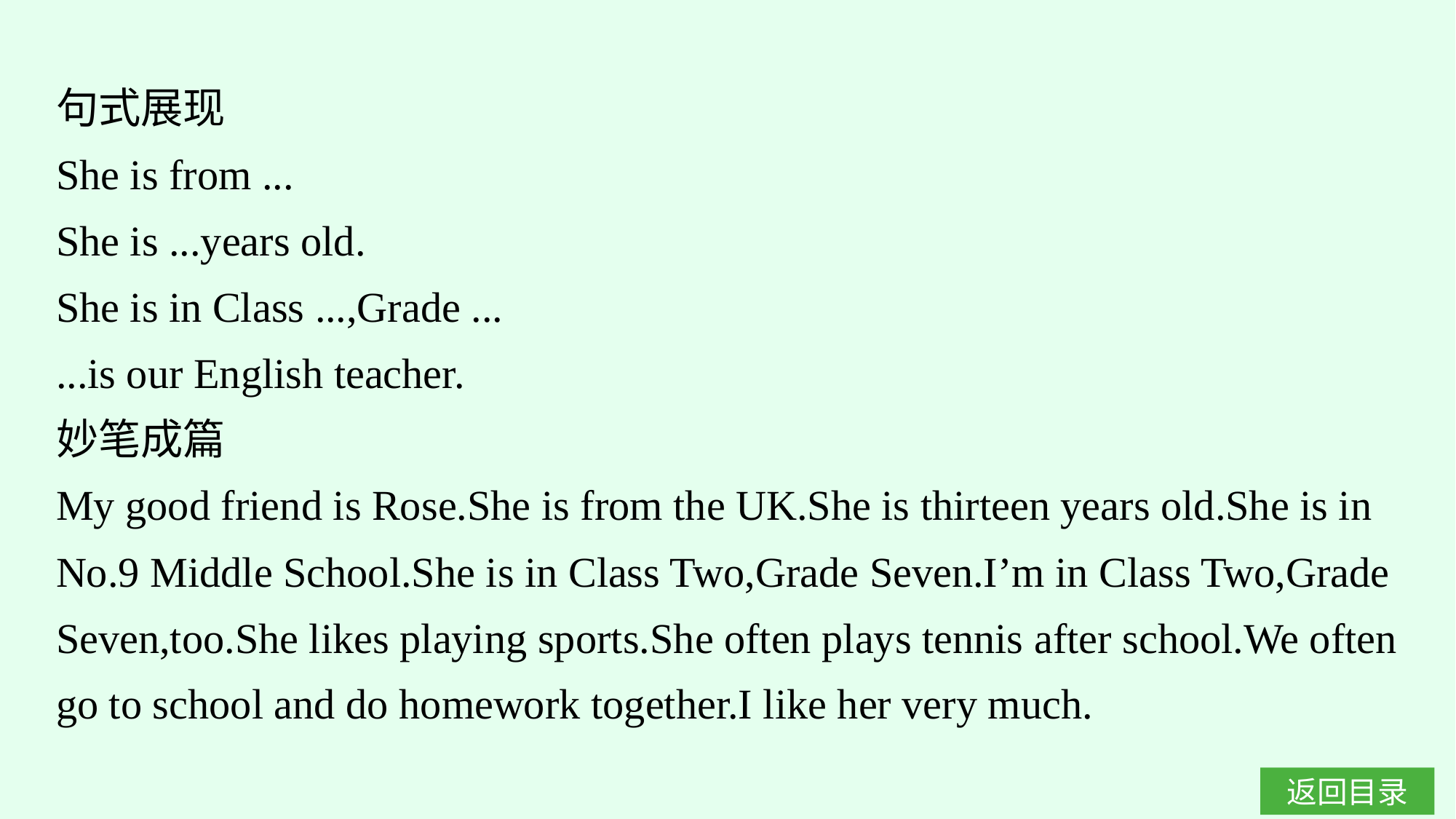

句式展现
She is from ...
She is ...years old.
She is in Class ...,Grade ...
...is our English teacher.
妙笔成篇
My good friend is Rose.She is from the UK.She is thirteen years old.She is in No.9 Middle School.She is in Class Two,Grade Seven.I’m in Class Two,Grade Seven,too.She likes playing sports.She often plays tennis after school.We often go to school and do homework together.I like her very much.